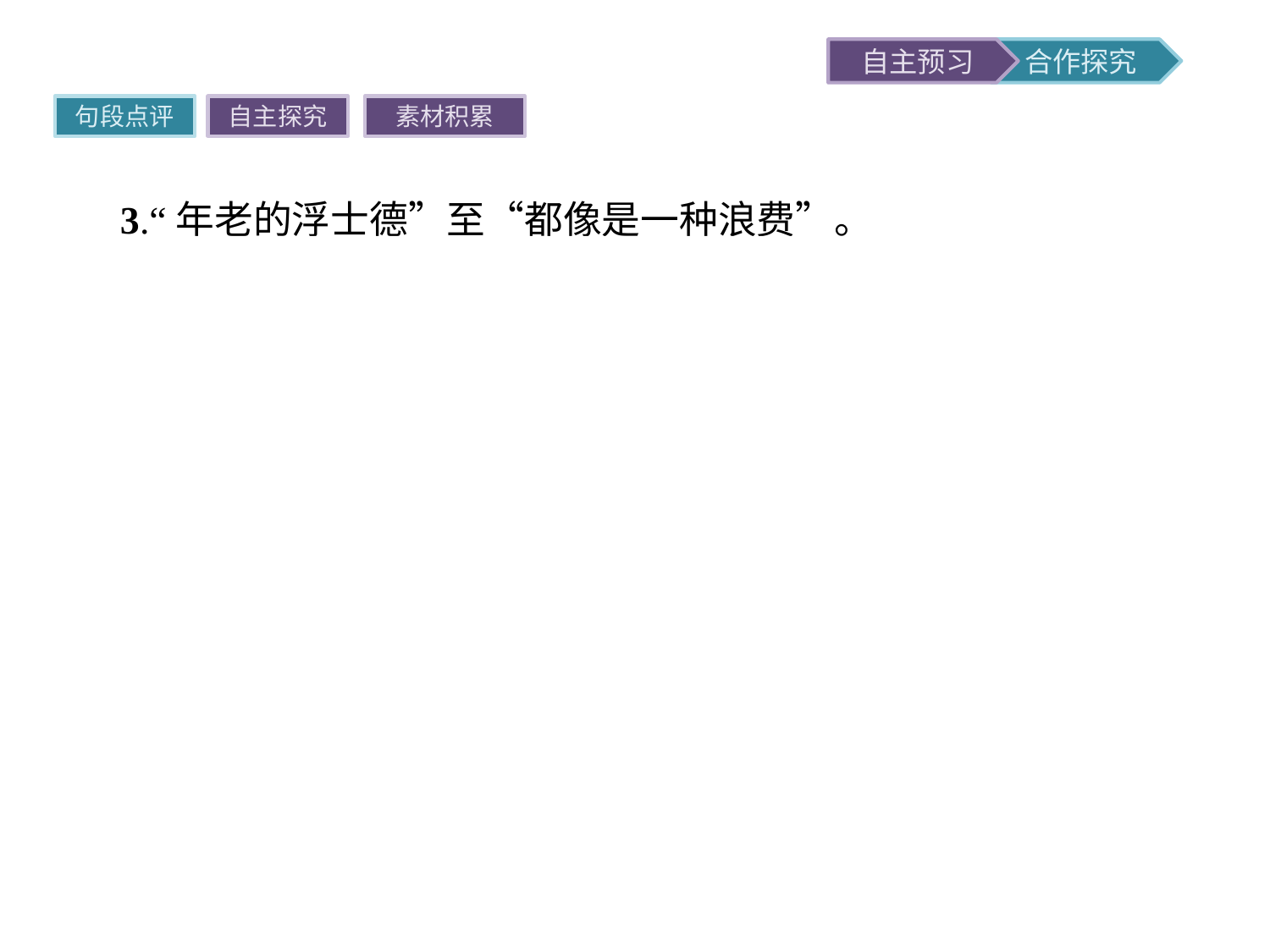

句段点评
自主探究
素材积累
3.“年老的浮士德”至“都像是一种浪费”。
点评浮士德此时已是一个年过半百的老学者。他毕生都在孜孜不倦地博览群书,钻研各种学问,以求洞解自然奥秘。然而至此垂垂暮年,他才恍然悟到这些知识毫无用处,而自己处身其中的书斋实在形同牢狱,使自己与大自然隔离了。他痛苦得想要自杀,到另一个世界去寻求出路。复活节的钟声唤回了他生的意志,把他引到郊外。在万物欣欣向荣的大自然和自由欢乐的人群中,他深受鼓舞,想要重新开始人生的历程,于是与魔鬼梅非斯特定下合约。在魔鬼的帮助下,浮士德经历了一番对人生意义和宇宙奥秘的探寻过程,最终认识到生命的根本意义和最高目的:“人必须每日去争取生活的自由,才配有自由与生活的享受。”